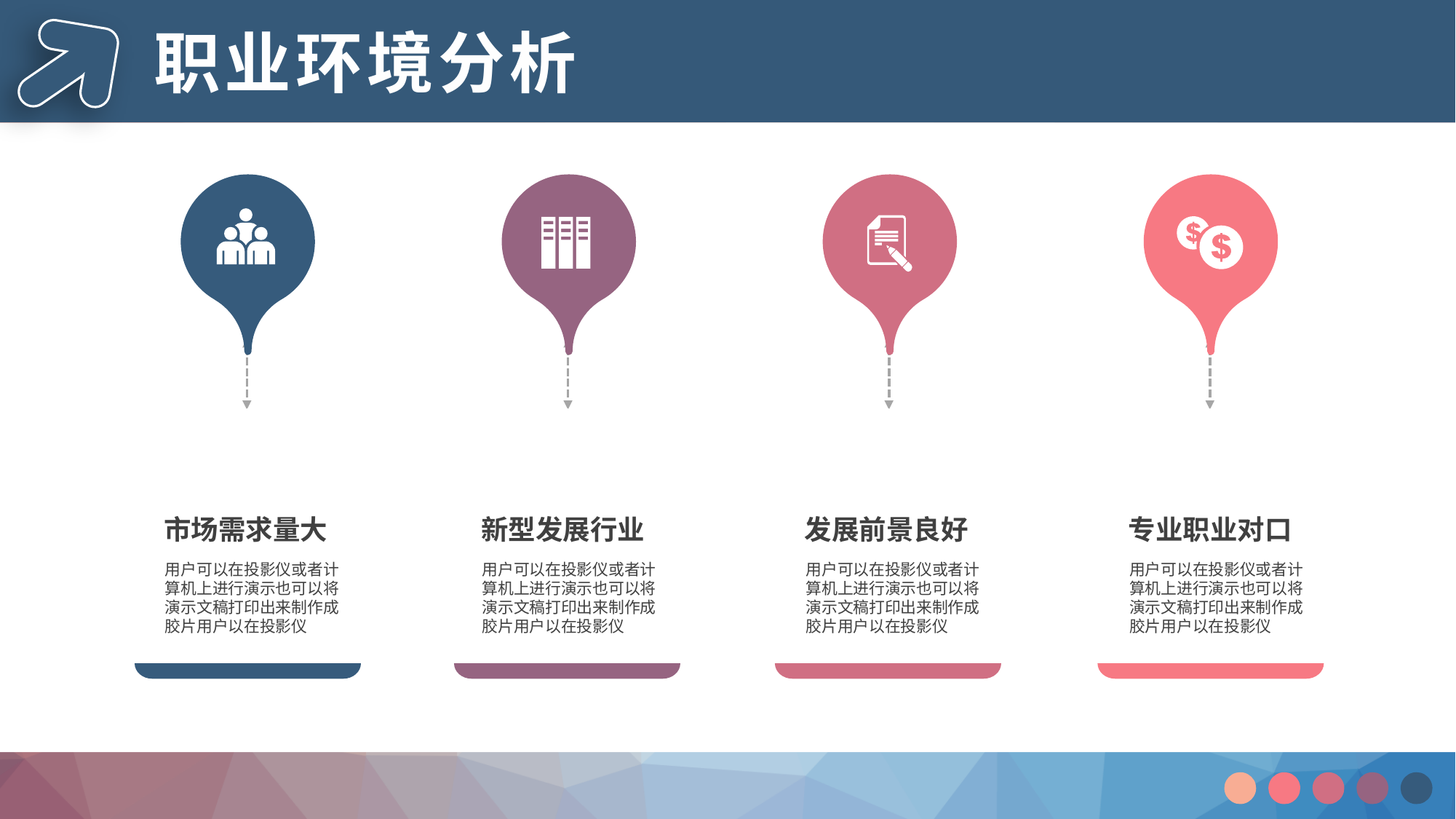

职业环境分析

市场需求量大
用户可以在投影仪或者计算机上进行演示也可以将演示文稿打印出来制作成胶片用户以在投影仪

新型发展行业
用户可以在投影仪或者计算机上进行演示也可以将演示文稿打印出来制作成胶片用户以在投影仪

发展前景良好
用户可以在投影仪或者计算机上进行演示也可以将演示文稿打印出来制作成胶片用户以在投影仪

专业职业对口
用户可以在投影仪或者计算机上进行演示也可以将演示文稿打印出来制作成胶片用户以在投影仪